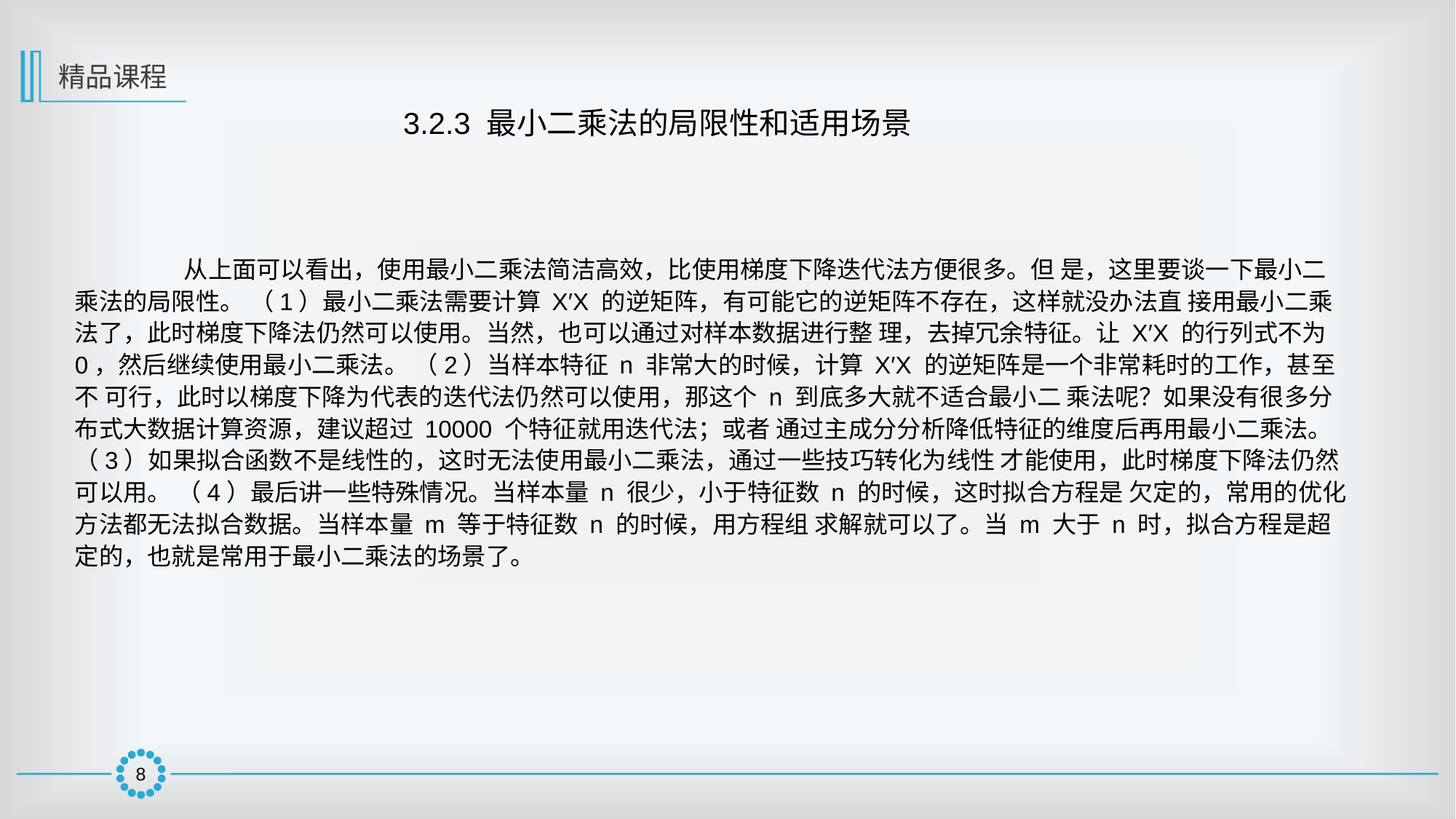

精品课程
3.2.3 最小二乘法的局限性和适用场景
	从上面可以看出，使用最小二乘法简洁高效，比使用梯度下降迭代法方便很多。但 是，这里要谈一下最小二乘法的局限性。 （1）最小二乘法需要计算 X′X 的逆矩阵，有可能它的逆矩阵不存在，这样就没办法直 接用最小二乘法了，此时梯度下降法仍然可以使用。当然，也可以通过对样本数据进行整 理，去掉冗余特征。让 X′X 的行列式不为 0，然后继续使用最小二乘法。 （2）当样本特征 n 非常大的时候，计算 X′X 的逆矩阵是一个非常耗时的工作，甚至不 可行，此时以梯度下降为代表的迭代法仍然可以使用，那这个 n 到底多大就不适合最小二 乘法呢？如果没有很多分布式大数据计算资源，建议超过 10000 个特征就用迭代法；或者 通过主成分分析降低特征的维度后再用最小二乘法。 （3）如果拟合函数不是线性的，这时无法使用最小二乘法，通过一些技巧转化为线性 才能使用，此时梯度下降法仍然可以用。 （4）最后讲一些特殊情况。当样本量 n 很少，小于特征数 n 的时候，这时拟合方程是 欠定的，常用的优化方法都无法拟合数据。当样本量 m 等于特征数 n 的时候，用方程组 求解就可以了。当 m 大于 n 时，拟合方程是超定的，也就是常用于最小二乘法的场景了。

8